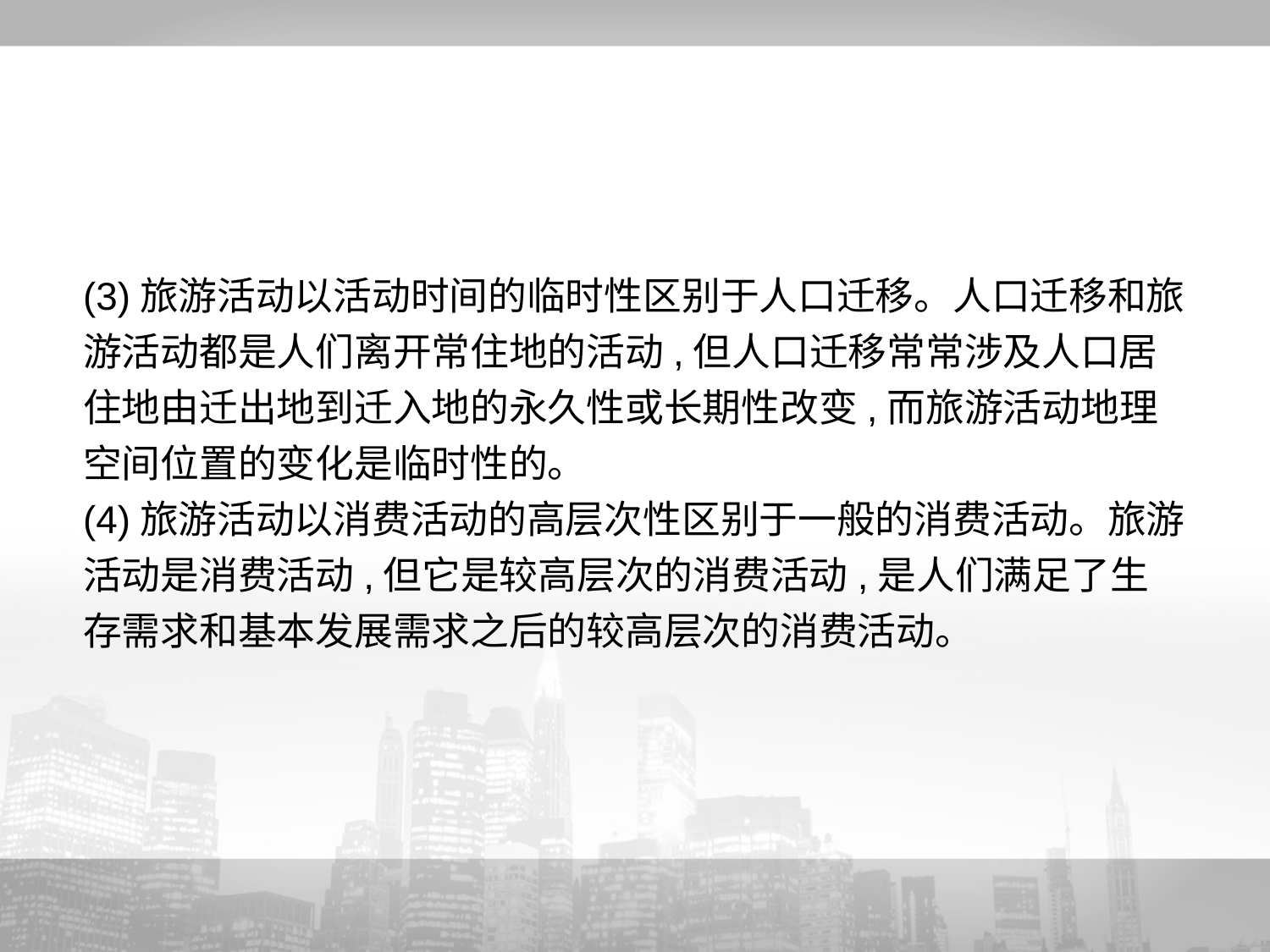

(3)旅游活动以活动时间的临时性区别于人口迁移。人口迁移和旅游活动都是人们离开常住地的活动,但人口迁移常常涉及人口居住地由迁出地到迁入地的永久性或长期性改变,而旅游活动地理空间位置的变化是临时性的。
(4)旅游活动以消费活动的高层次性区别于一般的消费活动。旅游活动是消费活动,但它是较高层次的消费活动,是人们满足了生存需求和基本发展需求之后的较高层次的消费活动。